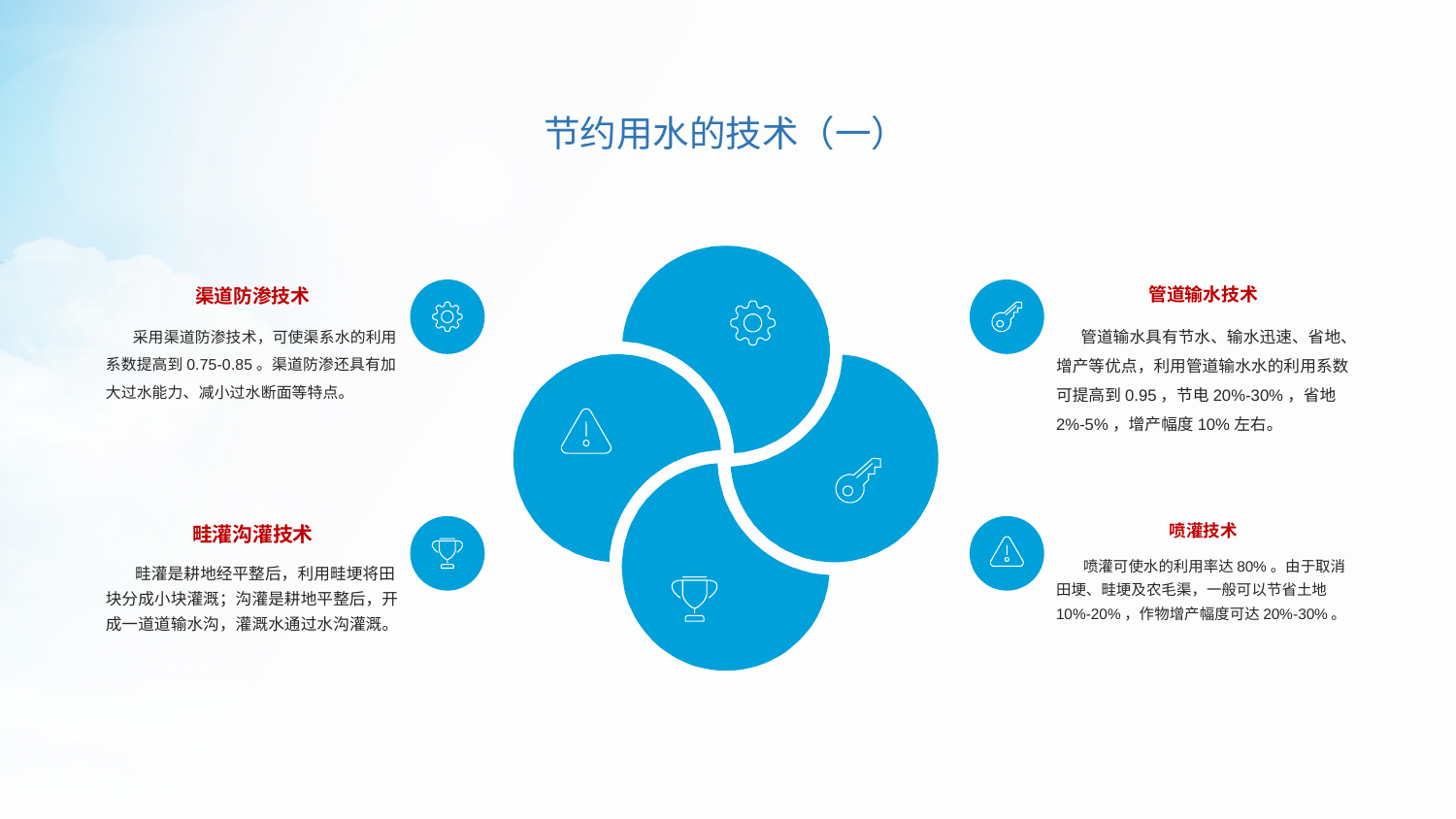

节约用水的技术（一）

渠道防渗技术
       采用渠道防渗技术，可使渠系水的利用系数提高到0.75-0.85。渠道防渗还具有加大过水能力、减小过水断面等特点。
管道输水技术
       管道输水具有节水、输水迅速、省地、增产等优点，利用管道输水水的利用系数可提高到0.95，节电20%-30%，省地2%-5%，增产幅度10%左右。

畦灌沟灌技术
       畦灌是耕地经平整后，利用畦埂将田块分成小块灌溉；沟灌是耕地平整后，开成一道道输水沟，灌溉水通过水沟灌溉。
喷灌技术
       喷灌可使水的利用率达80%。由于取消田埂、畦埂及农毛渠，一般可以节省土地10%-20%，作物增产幅度可达20%-30%。